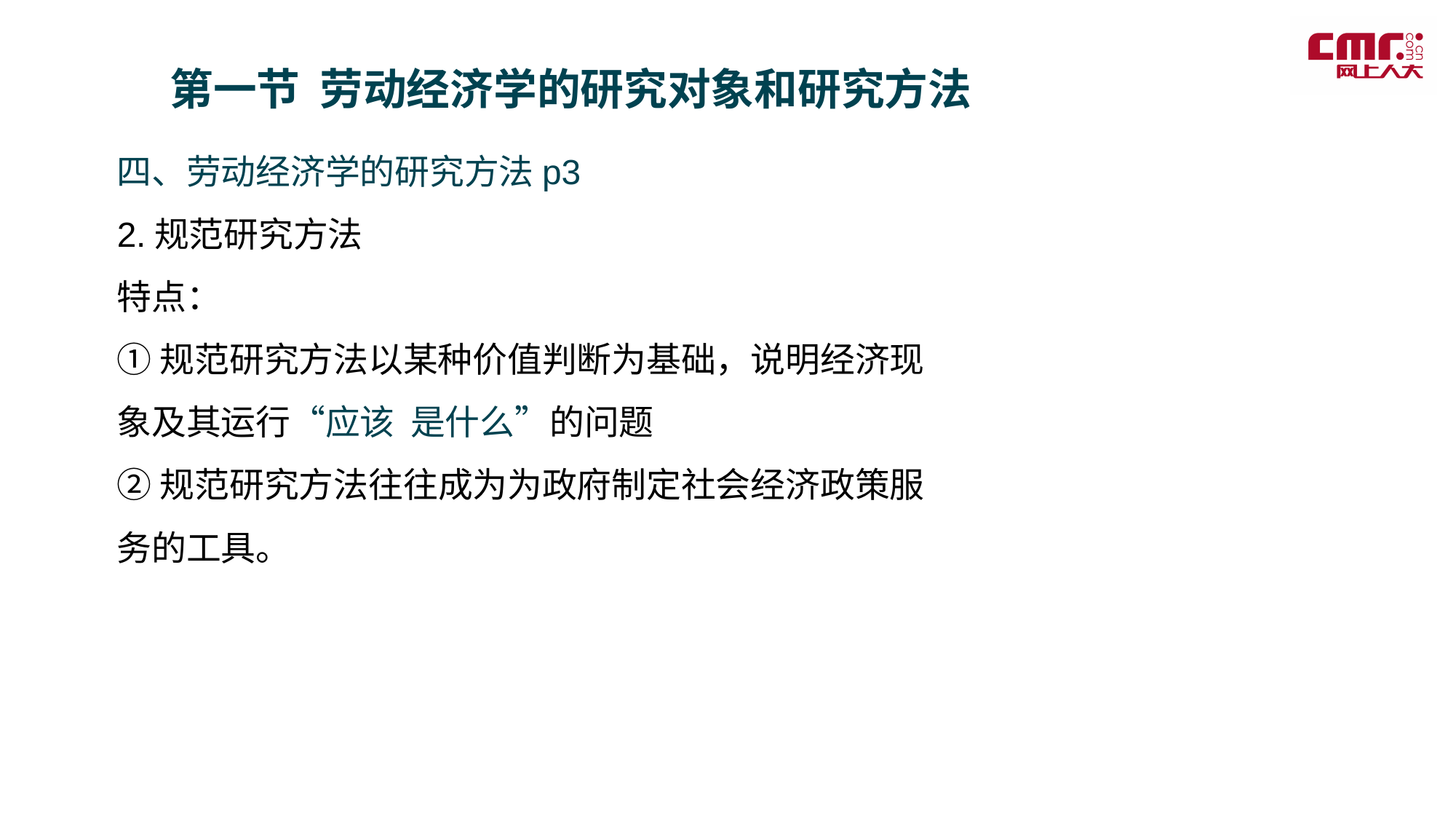

第一节  劳动经济学的研究对象和研究方法
四、劳动经济学的研究方法p3
2.规范研究方法
特点：
①规范研究方法以某种价值判断为基础，说明经济现象及其运行“应该  是什么”的问题
②规范研究方法往往成为为政府制定社会经济政策服务的工具。